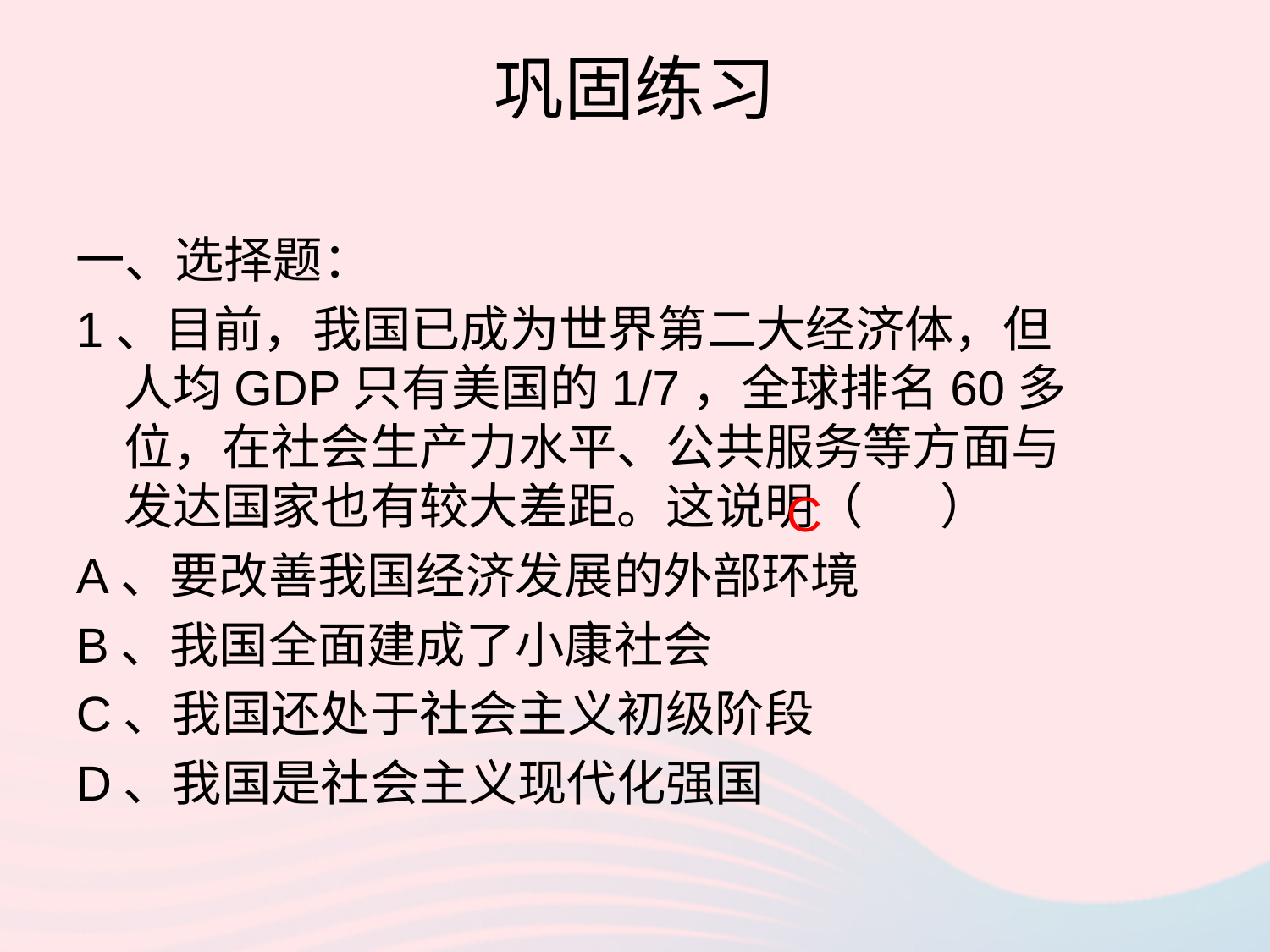

# 巩固练习
一、选择题：
1、目前，我国已成为世界第二大经济体，但人均GDP只有美国的1/7，全球排名60多位，在社会生产力水平、公共服务等方面与发达国家也有较大差距。这说明（       ）
A、要改善我国经济发展的外部环境
B、我国全面建成了小康社会
C、我国还处于社会主义初级阶段
D、我国是社会主义现代化强国
C